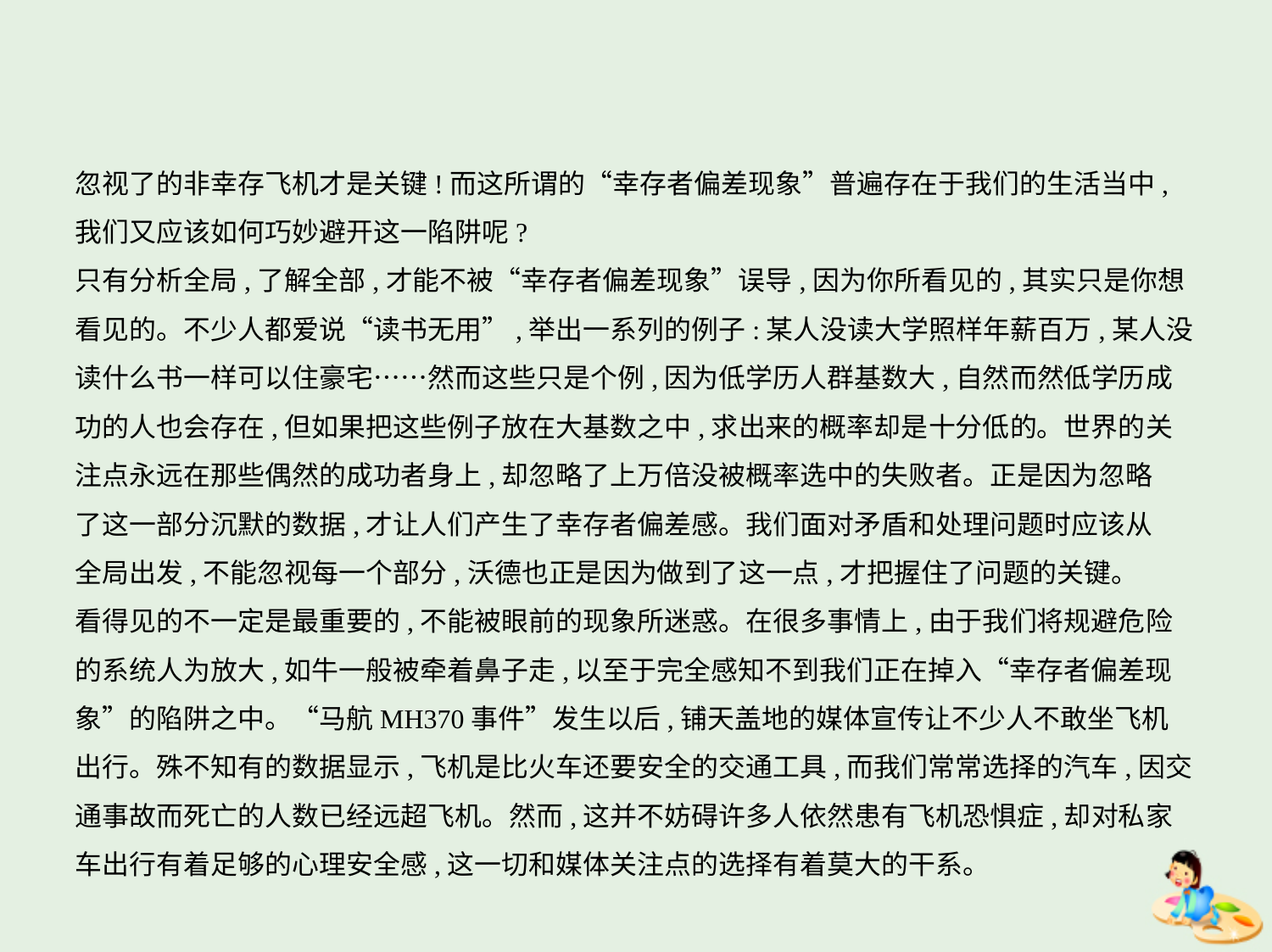

忽视了的非幸存飞机才是关键!而这所谓的“幸存者偏差现象”普遍存在于我们的生活当中,
我们又应该如何巧妙避开这一陷阱呢?
只有分析全局,了解全部,才能不被“幸存者偏差现象”误导,因为你所看见的,其实只是你想
看见的。不少人都爱说“读书无用”,举出一系列的例子:某人没读大学照样年薪百万,某人没
读什么书一样可以住豪宅……然而这些只是个例,因为低学历人群基数大,自然而然低学历成
功的人也会存在,但如果把这些例子放在大基数之中,求出来的概率却是十分低的。世界的关
注点永远在那些偶然的成功者身上,却忽略了上万倍没被概率选中的失败者。正是因为忽略
了这一部分沉默的数据,才让人们产生了幸存者偏差感。我们面对矛盾和处理问题时应该从
全局出发,不能忽视每一个部分,沃德也正是因为做到了这一点,才把握住了问题的关键。
看得见的不一定是最重要的,不能被眼前的现象所迷惑。在很多事情上,由于我们将规避危险
的系统人为放大,如牛一般被牵着鼻子走,以至于完全感知不到我们正在掉入“幸存者偏差现
象”的陷阱之中。“马航MH370事件”发生以后,铺天盖地的媒体宣传让不少人不敢坐飞机
出行。殊不知有的数据显示,飞机是比火车还要安全的交通工具,而我们常常选择的汽车,因交
通事故而死亡的人数已经远超飞机。然而,这并不妨碍许多人依然患有飞机恐惧症,却对私家
车出行有着足够的心理安全感,这一切和媒体关注点的选择有着莫大的干系。